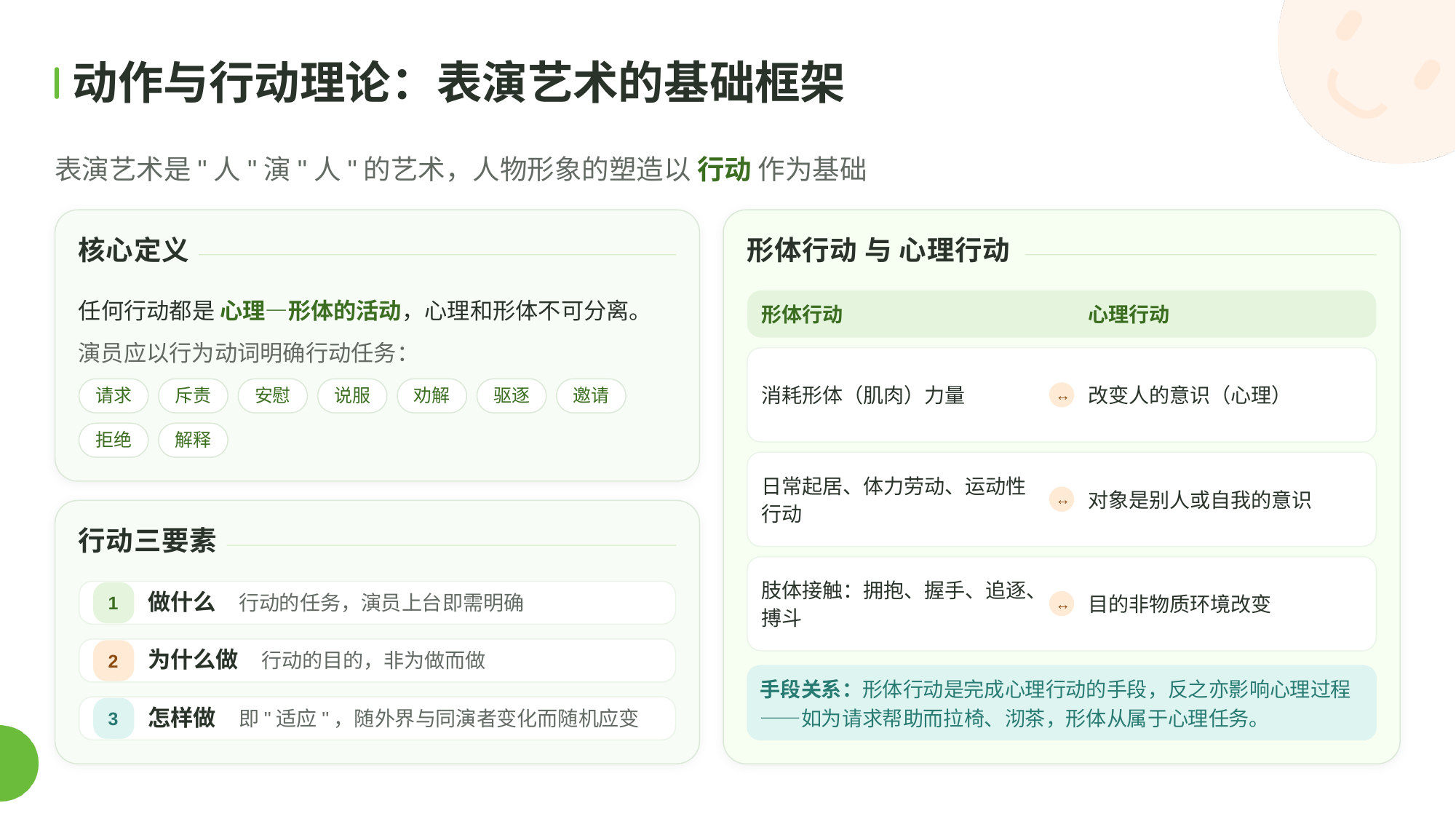

动作与行动理论：表演艺术的基础框架

表演艺术是"人"演"人"的艺术，人物形象的塑造以 行动 作为基础

核心定义
形体行动 与 心理行动

任何行动都是 心理—形体的活动，心理和形体不可分离。

形体行动
心理行动
演员应以行为动词明确行动任务：

消耗形体（肌肉）力量
改变人的意识（心理）

请求
斥责
安慰
说服
劝解
驱逐
邀请
↔

拒绝
解释

日常起居、体力劳动、运动性行动
对象是别人或自我的意识

↔

行动三要素

肢体接触：拥抱、握手、追逐、搏斗

做什么  行动的任务，演员上台即需明确
目的非物质环境改变
1

↔

为什么做  行动的目的，非为做而做
2

手段关系：形体行动是完成心理行动的手段，反之亦影响心理过程——如为请求帮助而拉椅、沏茶，形体从属于心理任务。

怎样做  即"适应"，随外界与同演者变化而随机应变
3